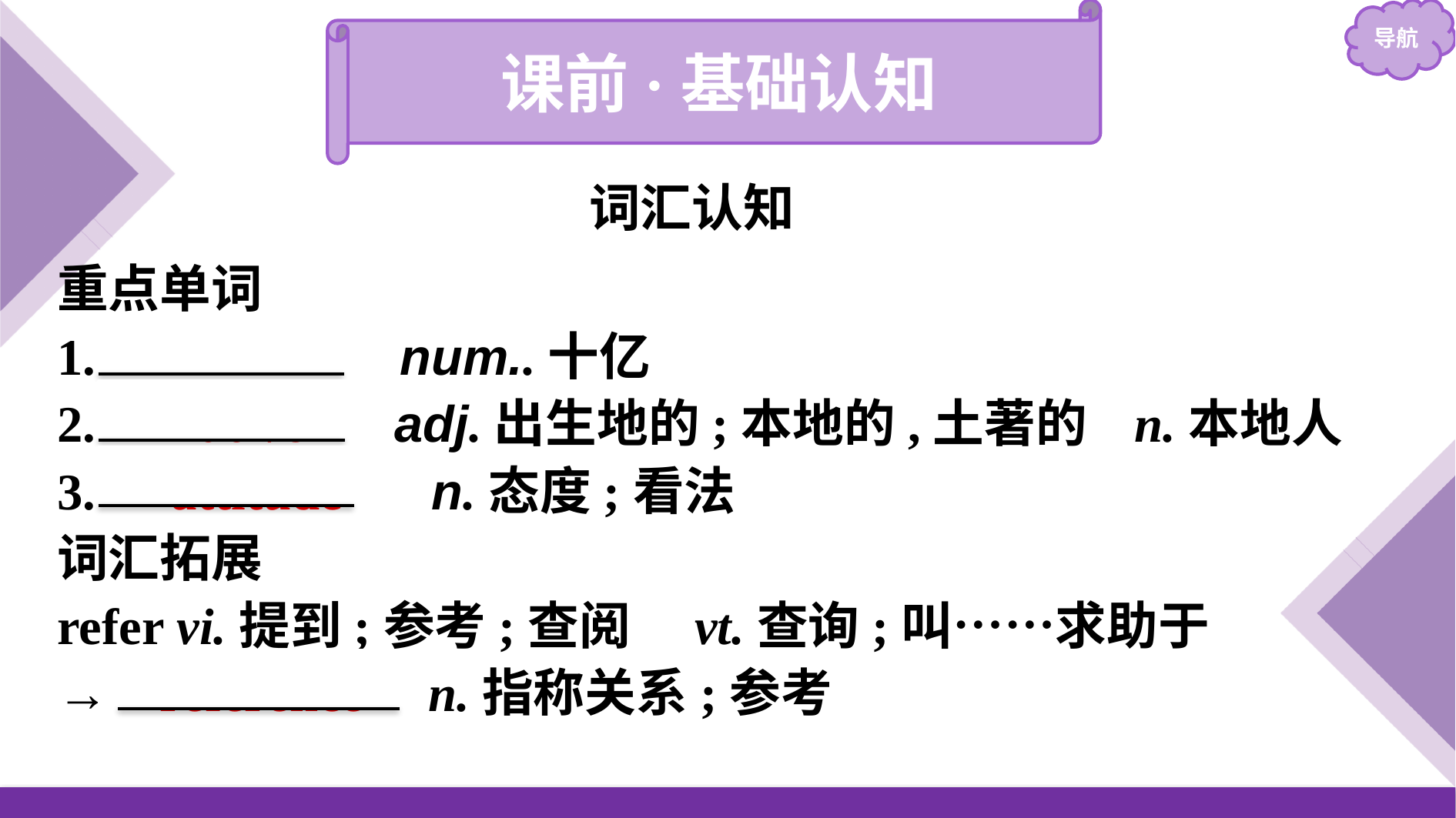

课前·基础认知
词汇认知
重点单词
1.　billion　 num..十亿
2.　native　 adj.出生地的;本地的,土著的   n.本地人
3.　attitude　 n.态度;看法
词汇拓展
refer vi.提到;参考;查阅　vt.查询;叫……求助于
→    reference     n.指称关系;参考